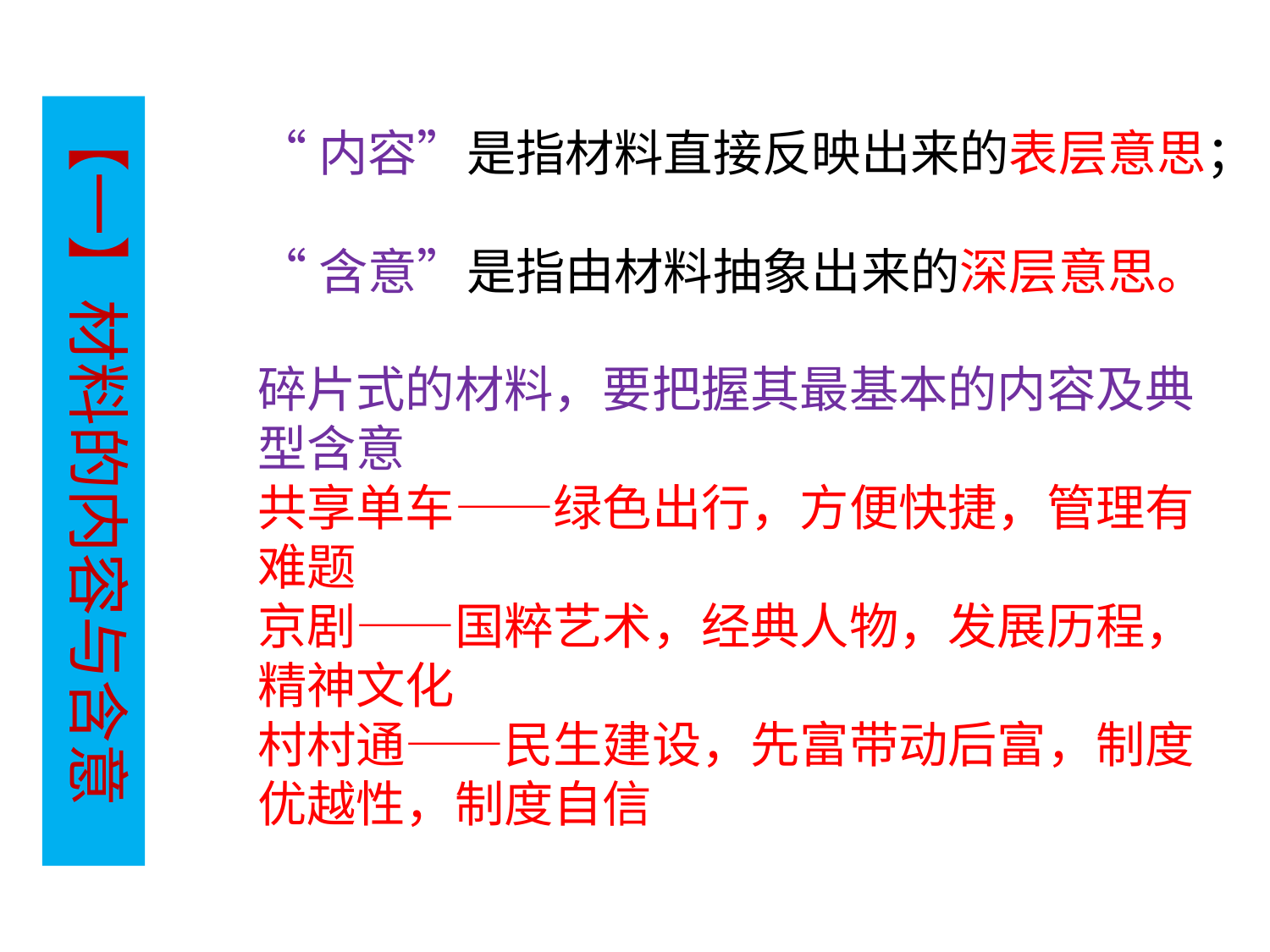

“内容”是指材料直接反映出来的表层意思；

“含意”是指由材料抽象出来的深层意思。

碎片式的材料，要把握其最基本的内容及典型含意
共享单车——绿色出行，方便快捷，管理有难题
京剧——国粹艺术，经典人物，发展历程，精神文化
村村通——民生建设，先富带动后富，制度优越性，制度自信

【一】材料的内容与含意